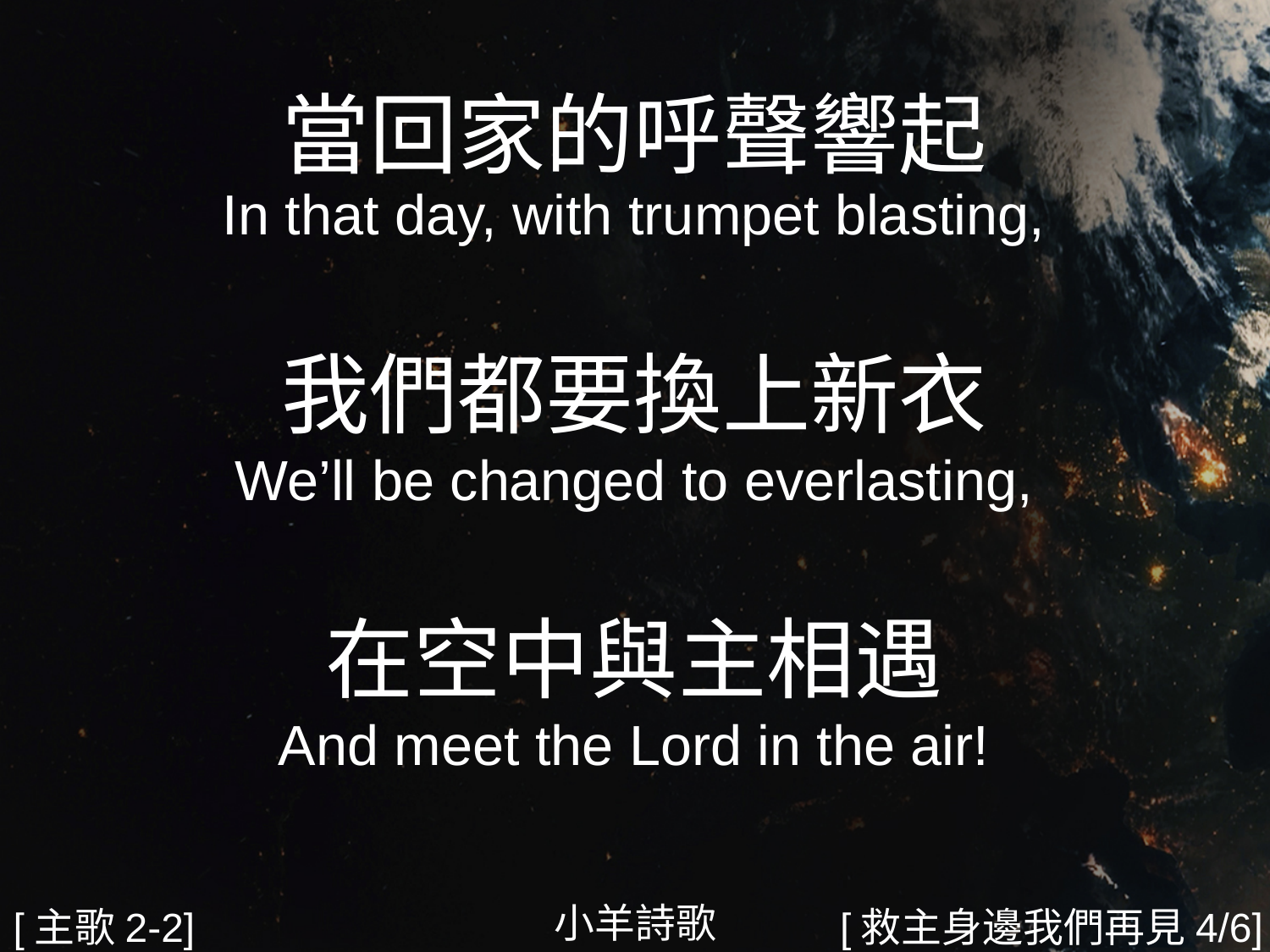

當回家的呼聲響起
In that day, with trumpet blasting,

我們都要換上新衣
We’ll be changed to everlasting,

在空中與主相遇
And meet the Lord in the air!

#

小羊詩歌
[主歌2-2]
[救主身邊我們再見4/6]